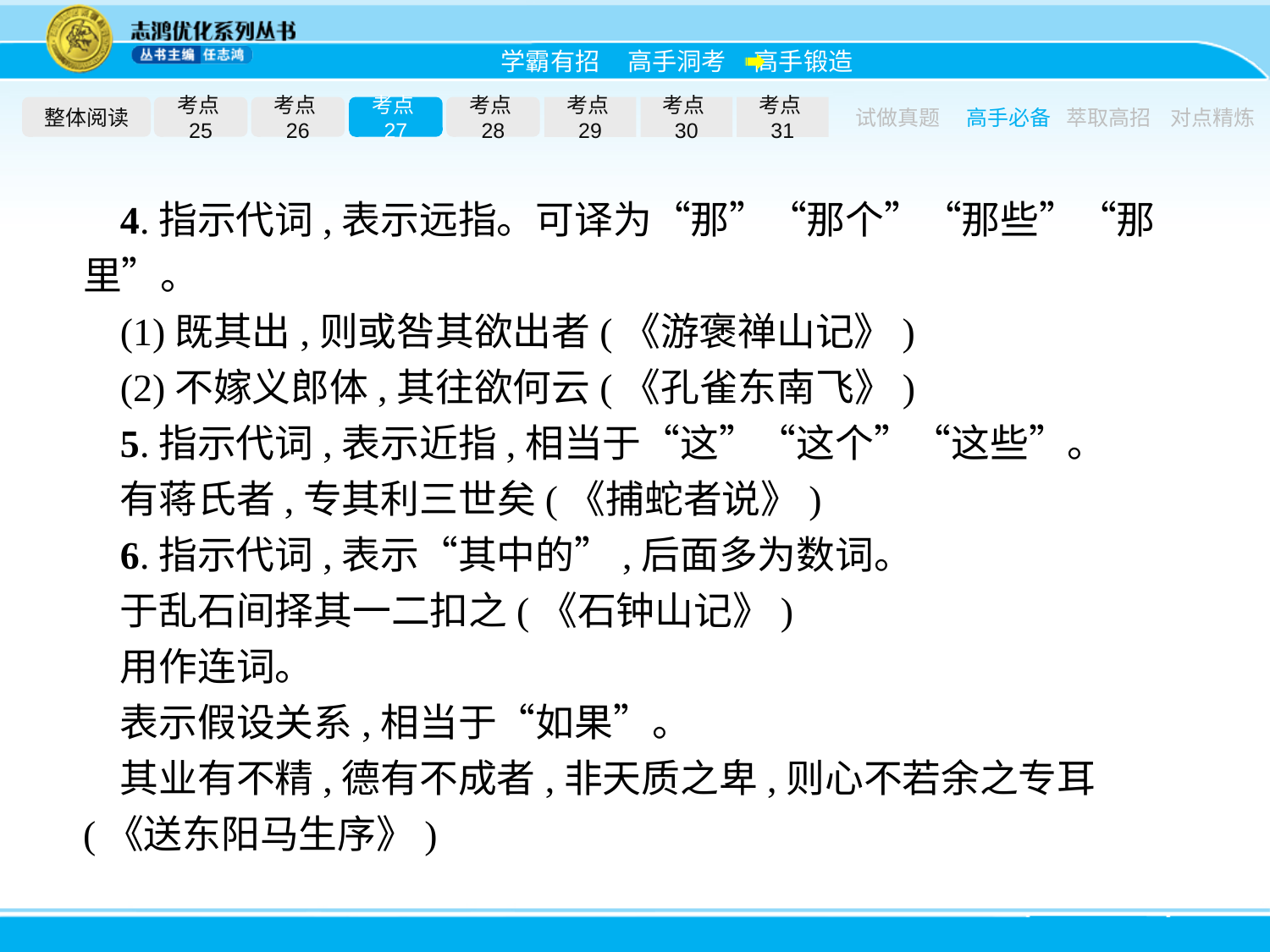

整体阅读
考点25
考点26
考点27
考点28
考点29
考点30
考点31
试做真题
高手必备
萃取高招
对点精炼
4.指示代词,表示远指。可译为“那”“那个”“那些”“那里”。
(1)既其出,则或咎其欲出者(《游褒禅山记》)
(2)不嫁义郎体,其往欲何云(《孔雀东南飞》)
5.指示代词,表示近指,相当于“这”“这个”“这些”。
有蒋氏者,专其利三世矣(《捕蛇者说》)
6.指示代词,表示“其中的”,后面多为数词。
于乱石间择其一二扣之(《石钟山记》)
用作连词。
表示假设关系,相当于“如果”。
其业有不精,德有不成者,非天质之卑,则心不若余之专耳(《送东阳马生序》)